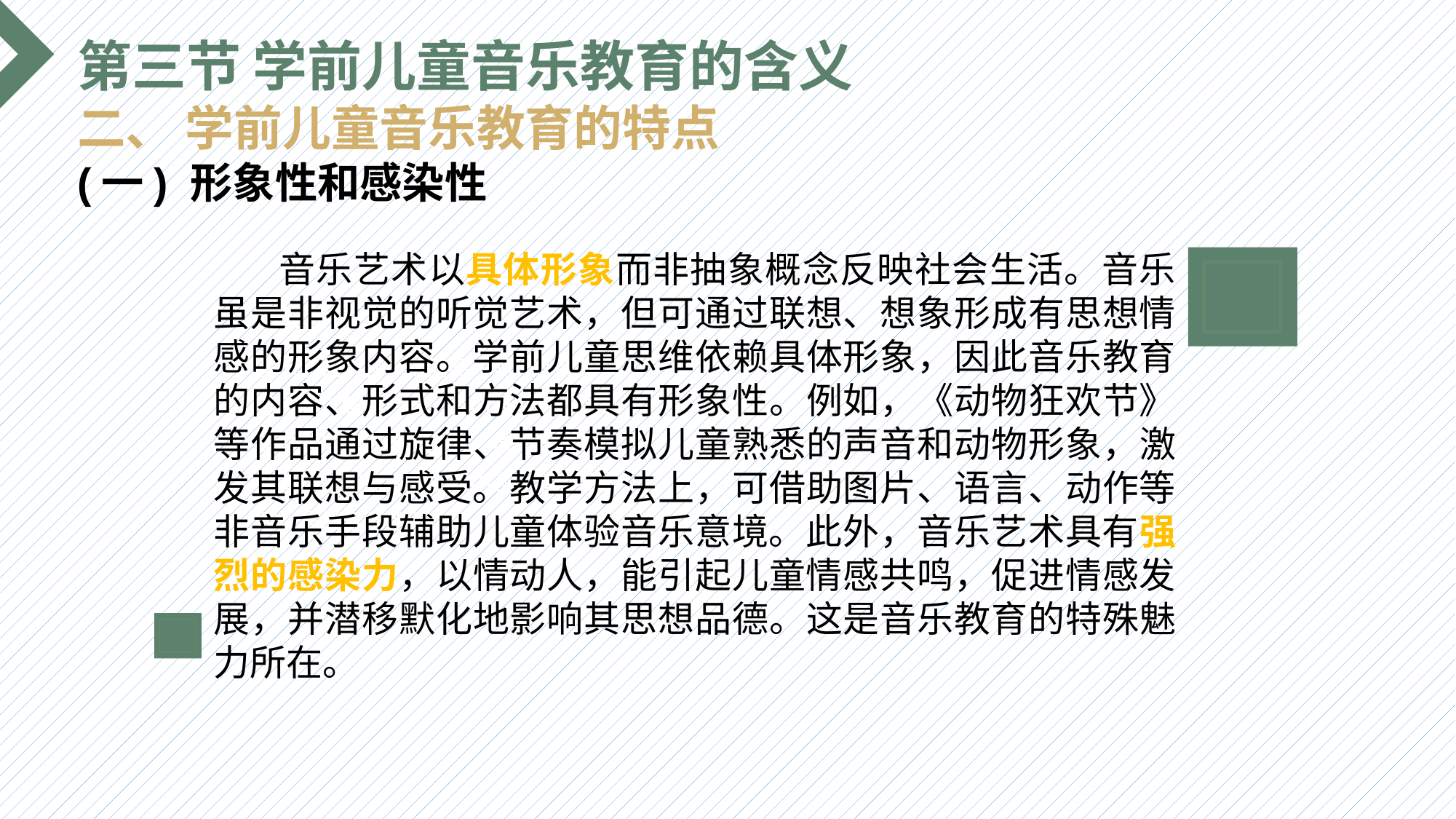

第三节 学前儿童音乐教育的含义
二、 学前儿童音乐教育的特点
(一) 形象性和感染性

      音乐艺术以具体形象而非抽象概念反映社会生活。音乐虽是非视觉的听觉艺术，但可通过联想、想象形成有思想情感的形象内容。学前儿童思维依赖具体形象，因此音乐教育的内容、形式和方法都具有形象性。例如，《动物狂欢节》等作品通过旋律、节奏模拟儿童熟悉的声音和动物形象，激发其联想与感受。教学方法上，可借助图片、语言、动作等非音乐手段辅助儿童体验音乐意境。此外，音乐艺术具有强烈的感染力，以情动人，能引起儿童情感共鸣，促进情感发展，并潜移默化地影响其思想品德。这是音乐教育的特殊魅力所在。

选题背景
输入您的内容，请简要说明，言简意赅即可输入您的内容，请简要说明，言简意赅即可输入您的内容，请简要说明，言简意赅即可输入您的内容，请简要说明，言简意赅即可